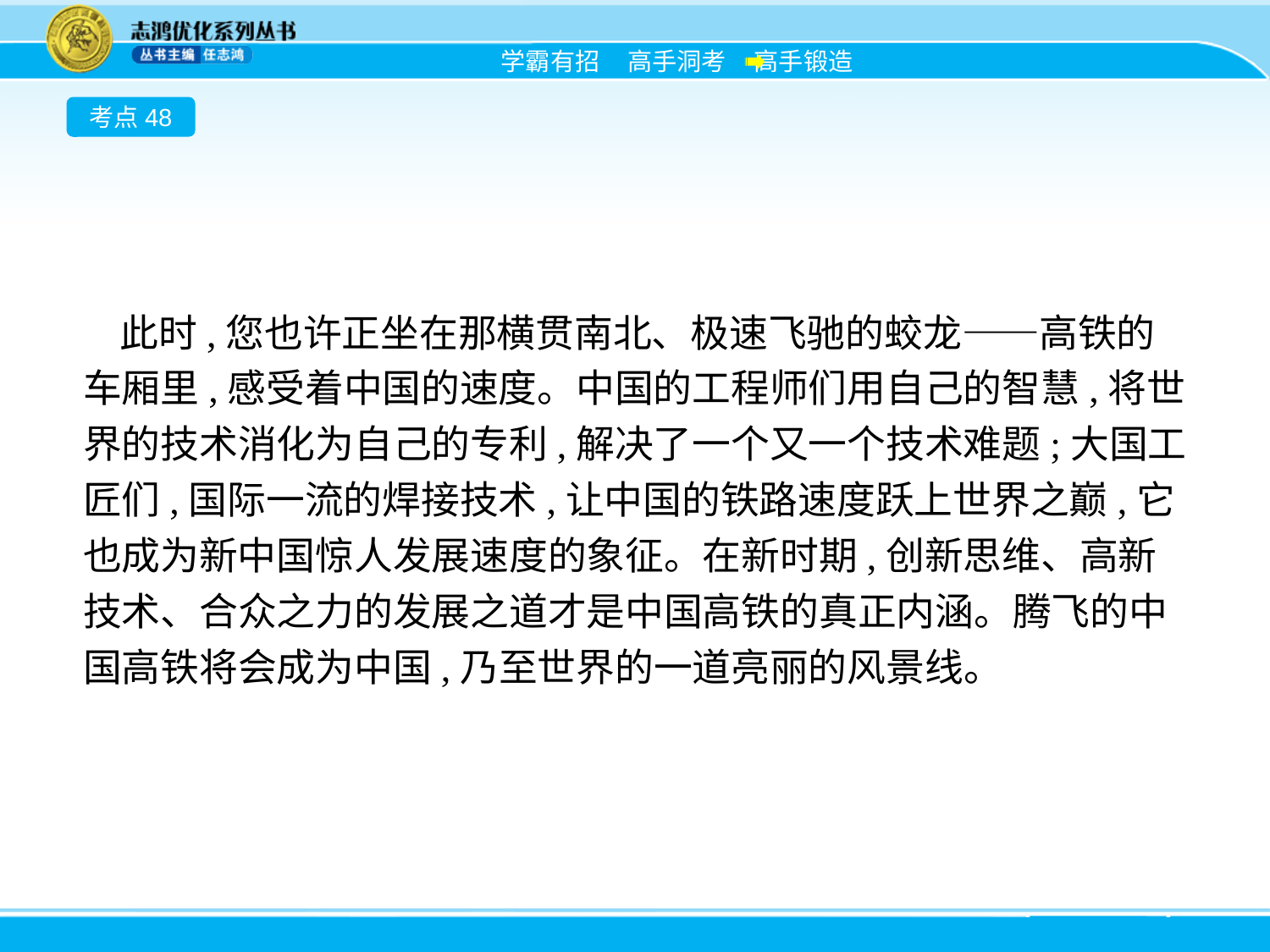

考点48
此时,您也许正坐在那横贯南北、极速飞驰的蛟龙——高铁的车厢里,感受着中国的速度。中国的工程师们用自己的智慧,将世界的技术消化为自己的专利,解决了一个又一个技术难题;大国工匠们,国际一流的焊接技术,让中国的铁路速度跃上世界之巅,它也成为新中国惊人发展速度的象征。在新时期,创新思维、高新技术、合众之力的发展之道才是中国高铁的真正内涵。腾飞的中国高铁将会成为中国,乃至世界的一道亮丽的风景线。